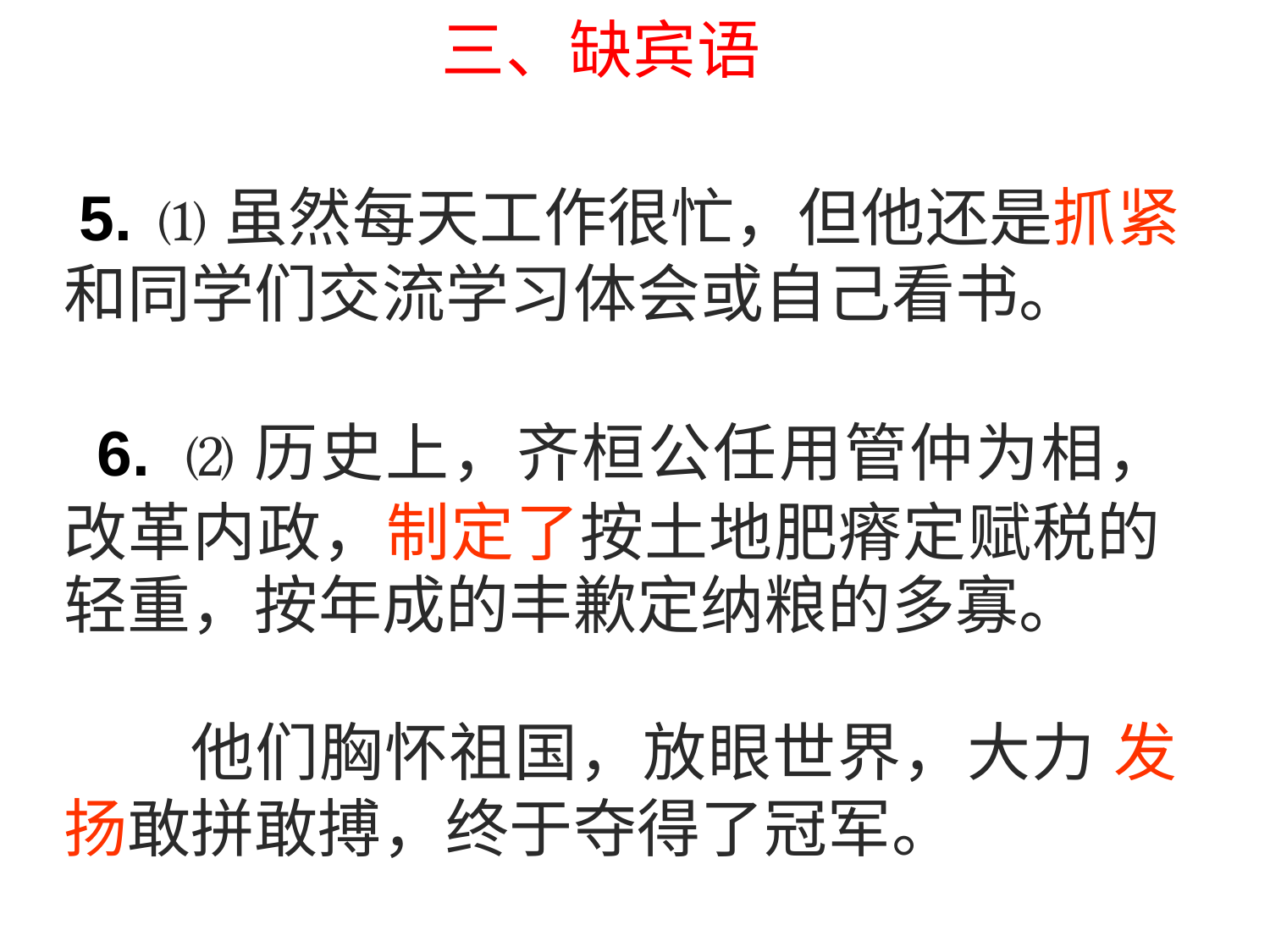

三、缺宾语
5. ⑴虽然每天工作很忙，但他还是抓紧
和同学们交流学习体会或自己看书。
6. ⑵历史上，齐桓公任用管仲为相，
改革内政，制定了按土地肥瘠定赋税的
轻重，按年成的丰歉定纳粮的多寡。
他们胸怀祖国，放眼世界，大力 发
扬敢拼敢搏，终于夺得了冠军。